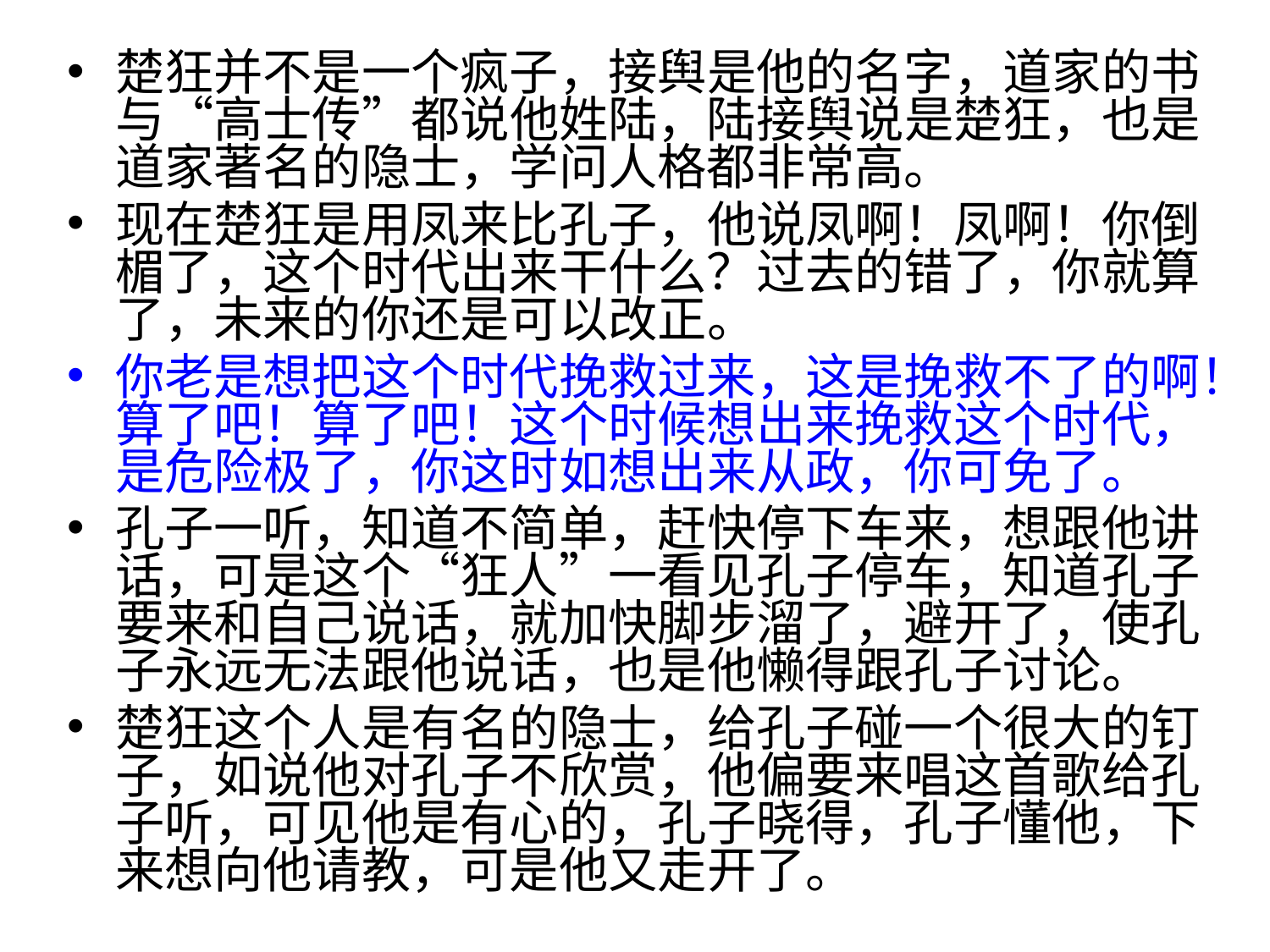

楚狂并不是一个疯子，接舆是他的名字，道家的书与“高士传”都说他姓陆，陆接舆说是楚狂，也是道家著名的隐士，学问人格都非常高。
现在楚狂是用凤来比孔子，他说凤啊！凤啊！你倒楣了，这个时代出来干什么？过去的错了，你就算了，未来的你还是可以改正。
你老是想把这个时代挽救过来，这是挽救不了的啊！算了吧！算了吧！这个时候想出来挽救这个时代，是危险极了，你这时如想出来从政，你可免了。
孔子一听，知道不简单，赶快停下车来，想跟他讲话，可是这个“狂人”一看见孔子停车，知道孔子要来和自己说话，就加快脚步溜了，避开了，使孔子永远无法跟他说话，也是他懒得跟孔子讨论。
楚狂这个人是有名的隐士，给孔子碰一个很大的钉子，如说他对孔子不欣赏，他偏要来唱这首歌给孔子听，可见他是有心的，孔子晓得，孔子懂他，下来想向他请教，可是他又走开了。